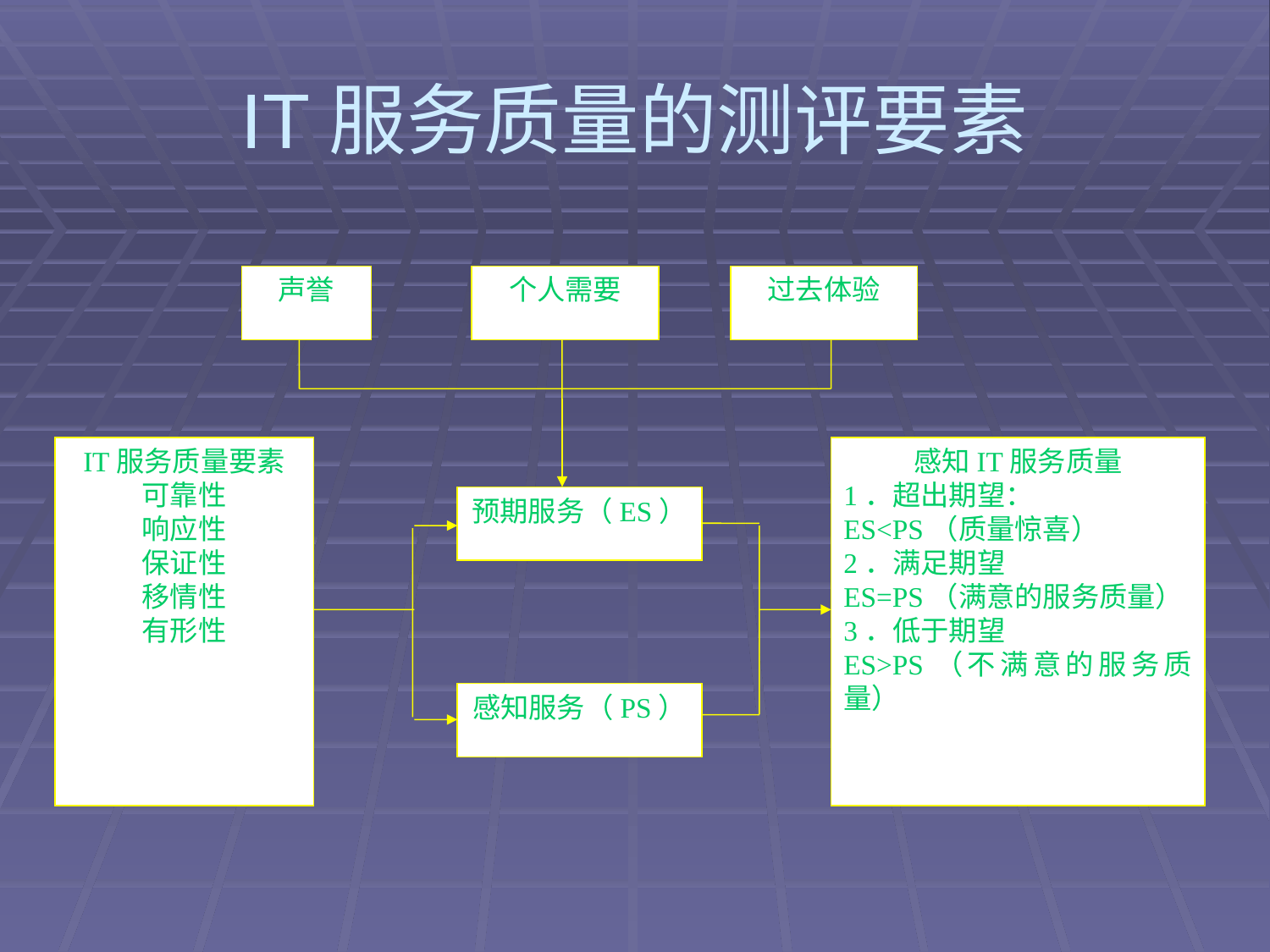

# IT服务质量的测评要素
声誉
个人需要
过去体验

IT服务质量要素
可靠性
响应性
保证性
移情性
有形性
感知IT服务质量
1．超出期望：
ES<PS（质量惊喜）
2．满足期望
ES=PS（满意的服务质量）
3．低于期望
ES>PS（不满意的服务质量）
预期服务（ES）

感知服务（PS）